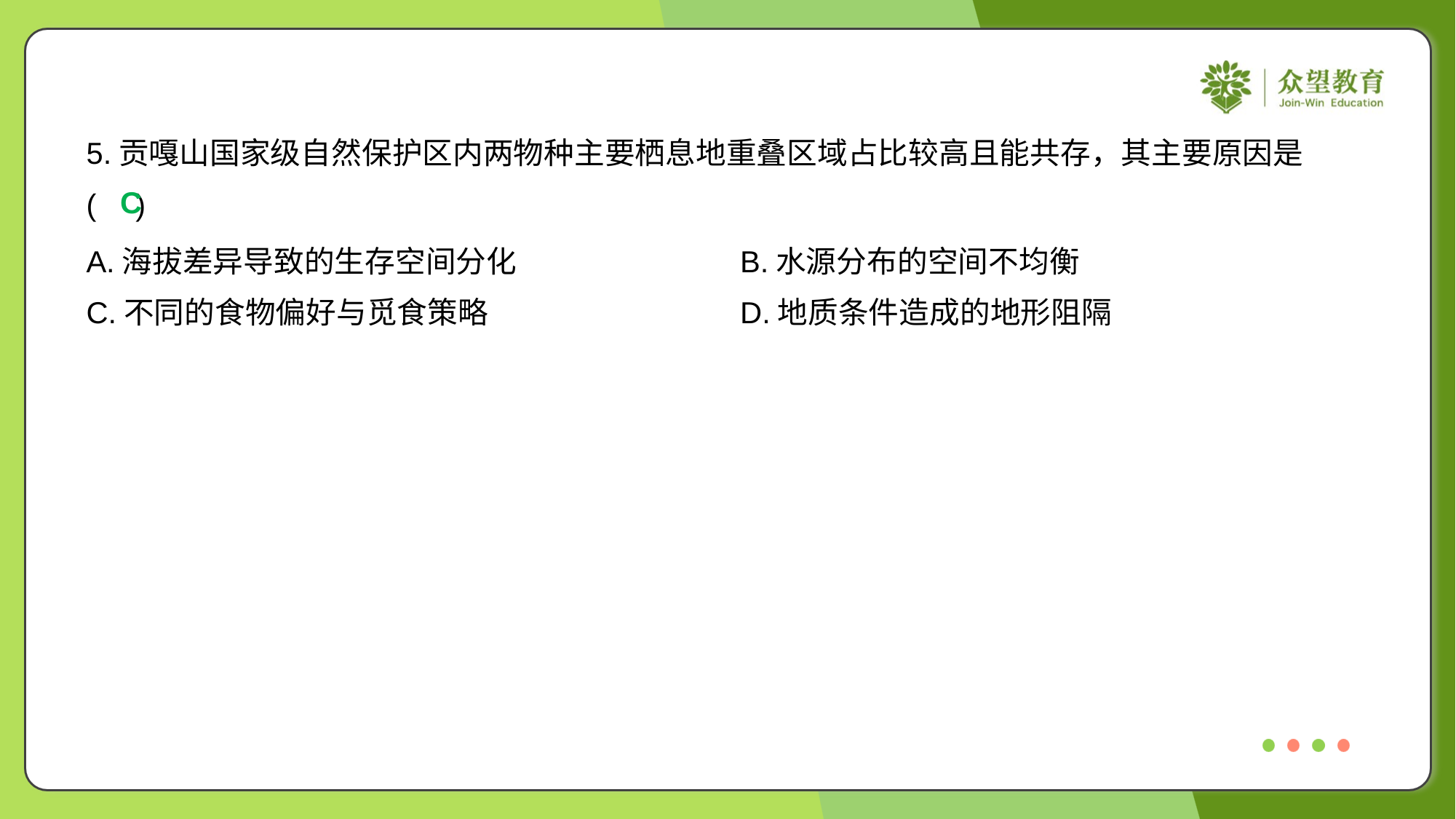

5.贡嘎山国家级自然保护区内两物种主要栖息地重叠区域占比较高且能共存，其主要原因是
(     )
C
A.海拔差异导致的生存空间分化	B.水源分布的空间不均衡
C.不同的食物偏好与觅食策略	D.地质条件造成的地形阻隔